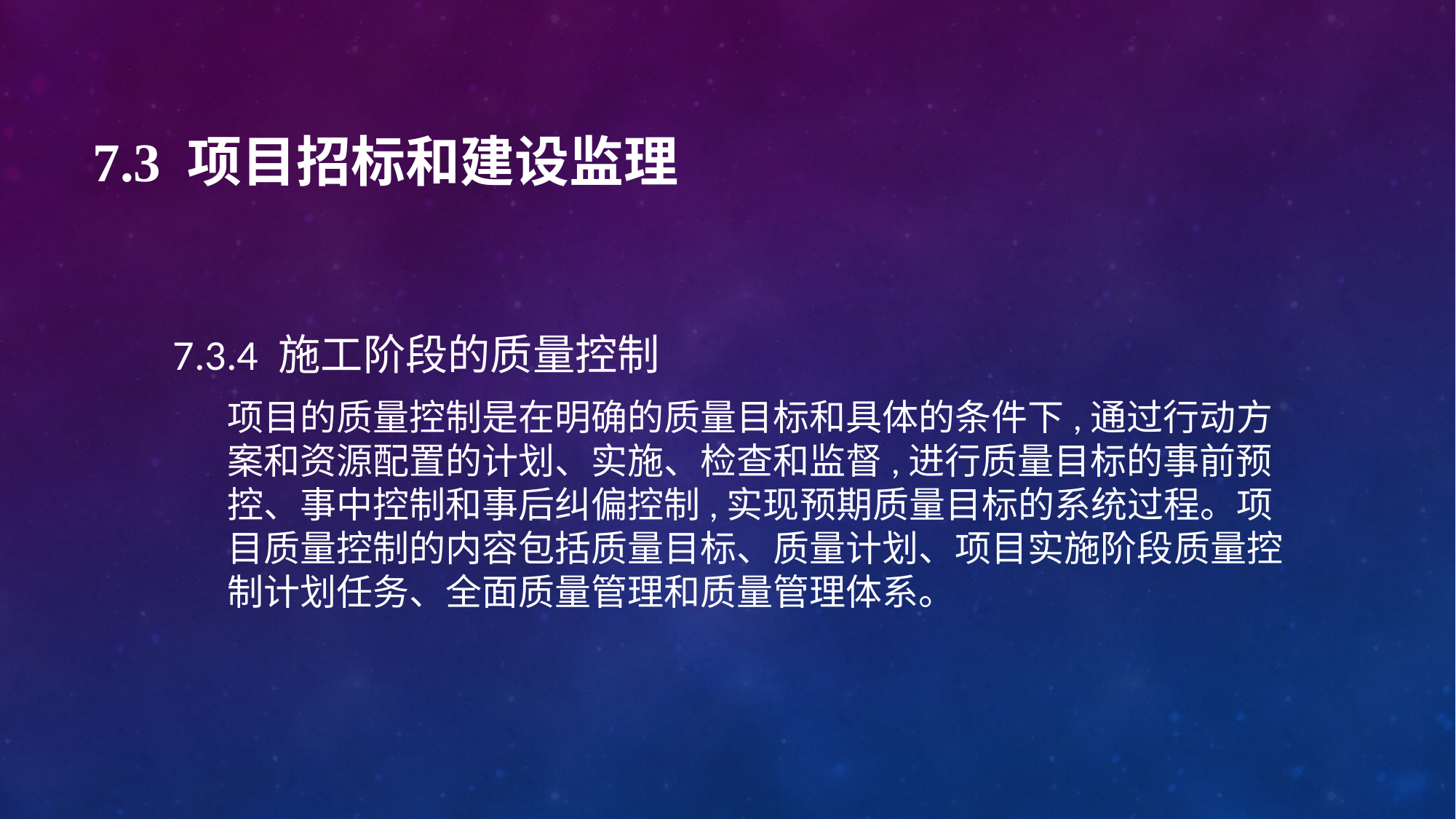

# 7.3 项目招标和建设监理
7.3.4 施工阶段的质量控制
项目的质量控制是在明确的质量目标和具体的条件下,通过行动方案和资源配置的计划、实施、检查和监督,进行质量目标的事前预控、事中控制和事后纠偏控制,实现预期质量目标的系统过程。项目质量控制的内容包括质量目标、质量计划、项目实施阶段质量控制计划任务、全面质量管理和质量管理体系。